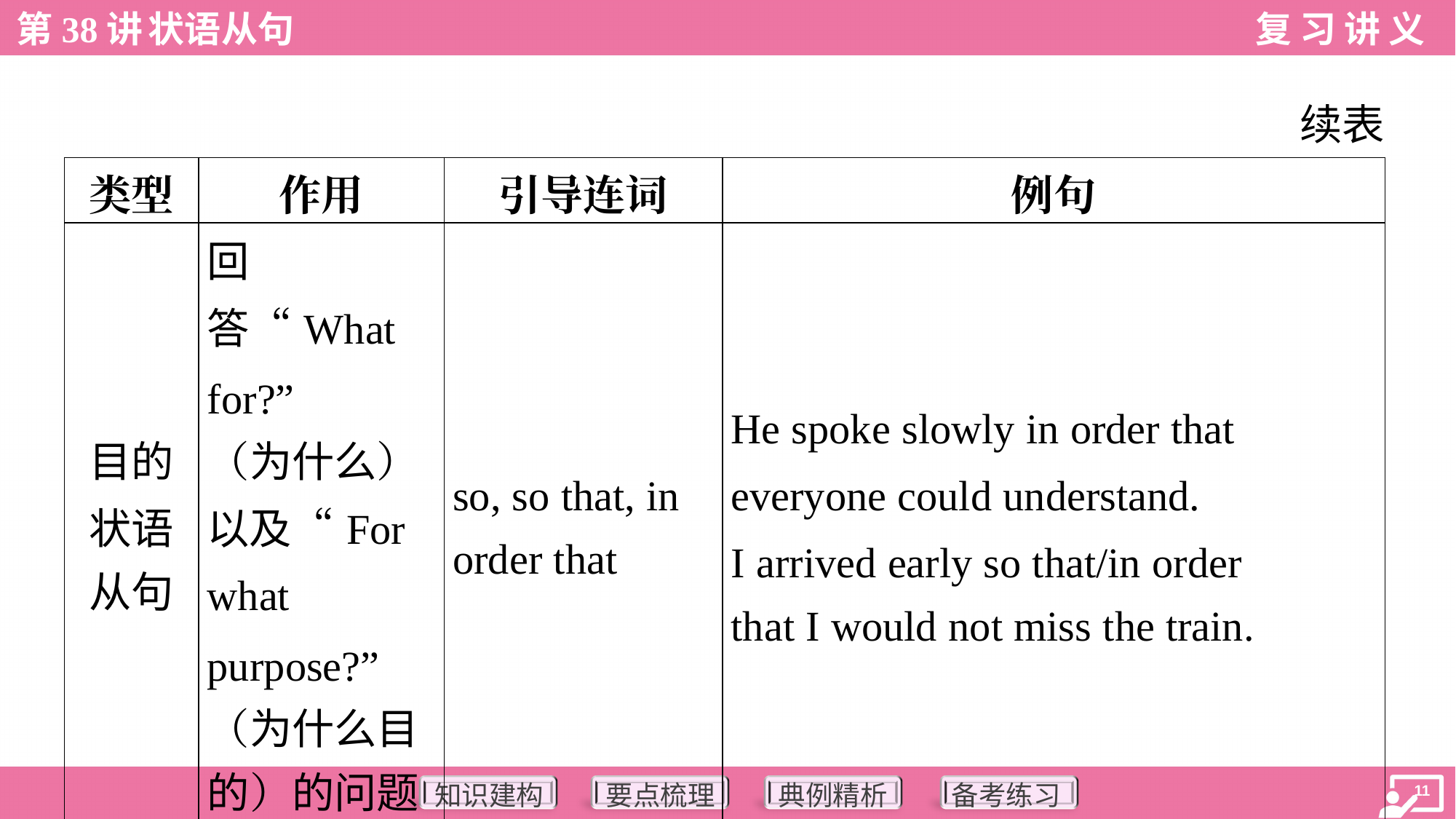

续表
| 类型 | 作用 | 引导连词 | 例句 |
| --- | --- | --- | --- |
| 目的 状语 从句 | 回答“What for?” （为什么） 以及“For what purpose?” （为什么目 的）的问题 | so, so that, in order that | He spoke slowly in order that everyone could understand. I arrived early so that/in order that I would not miss the train. |